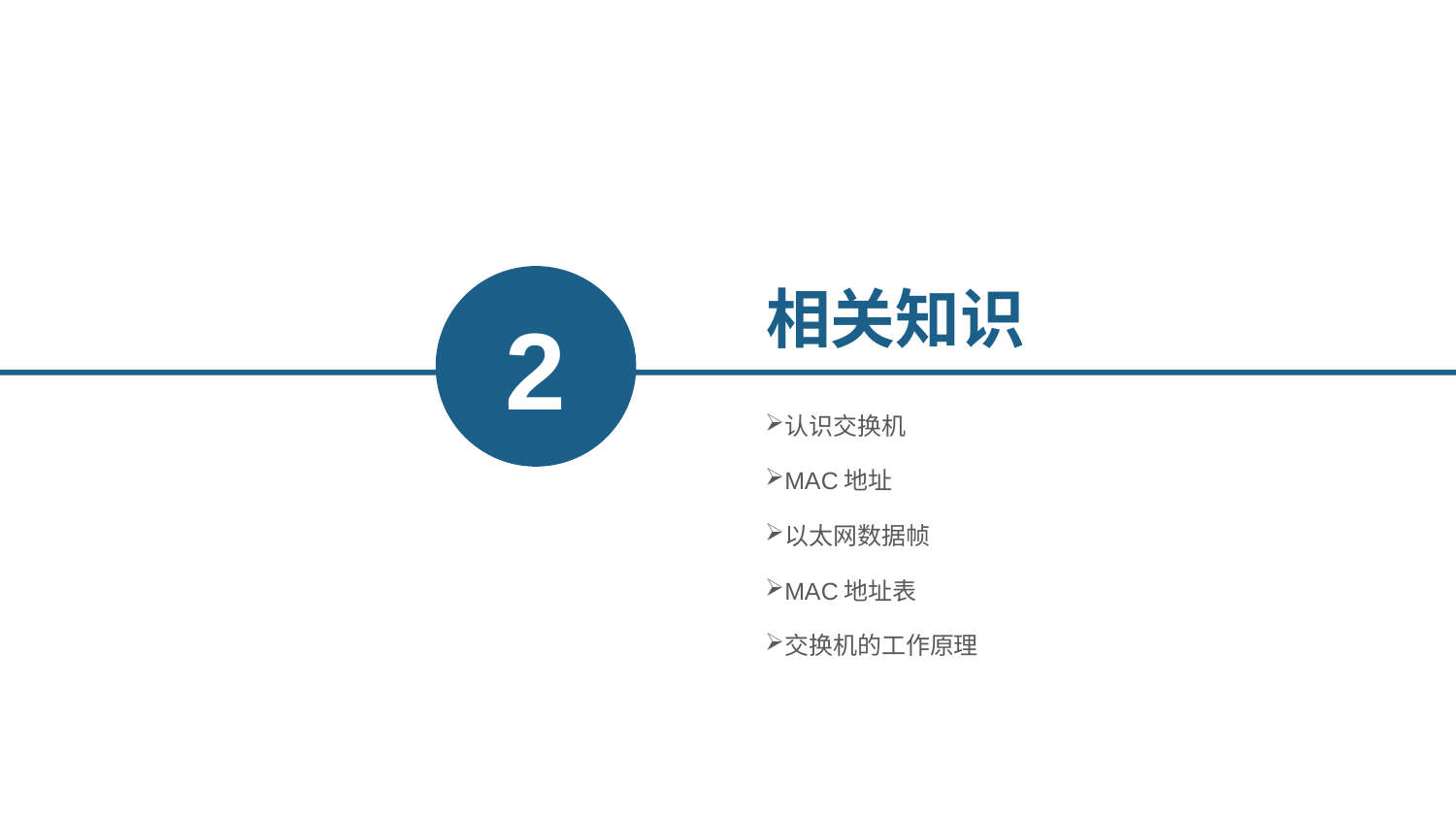

2
相关知识

认识交换机
MAC地址
以太网数据帧
MAC地址表
交换机的工作原理